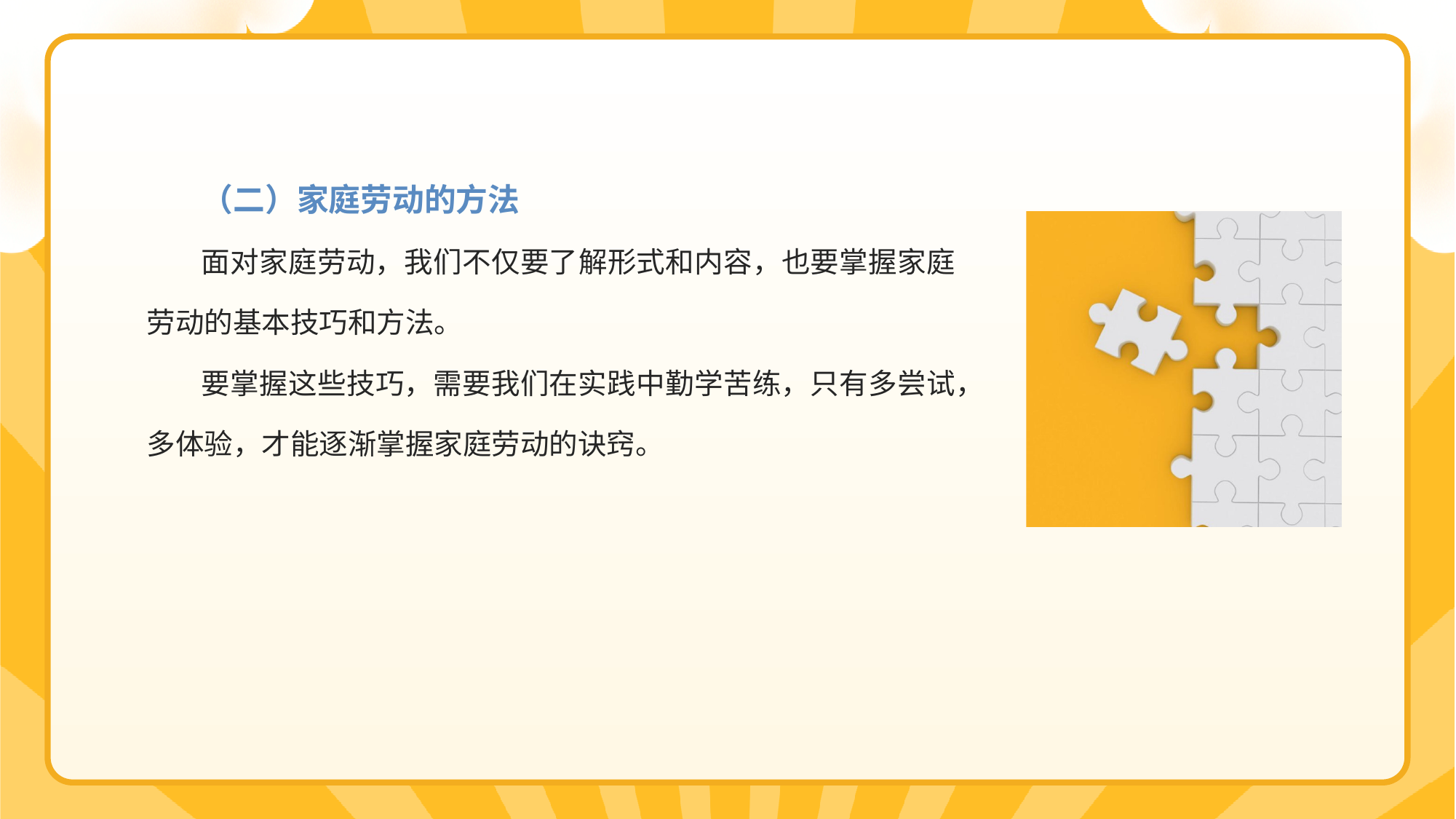

（二）家庭劳动的方法
面对家庭劳动，我们不仅要了解形式和内容，也要掌握家庭劳动的基本技巧和方法。
要掌握这些技巧，需要我们在实践中勤学苦练，只有多尝试，多体验，才能逐渐掌握家庭劳动的诀窍。